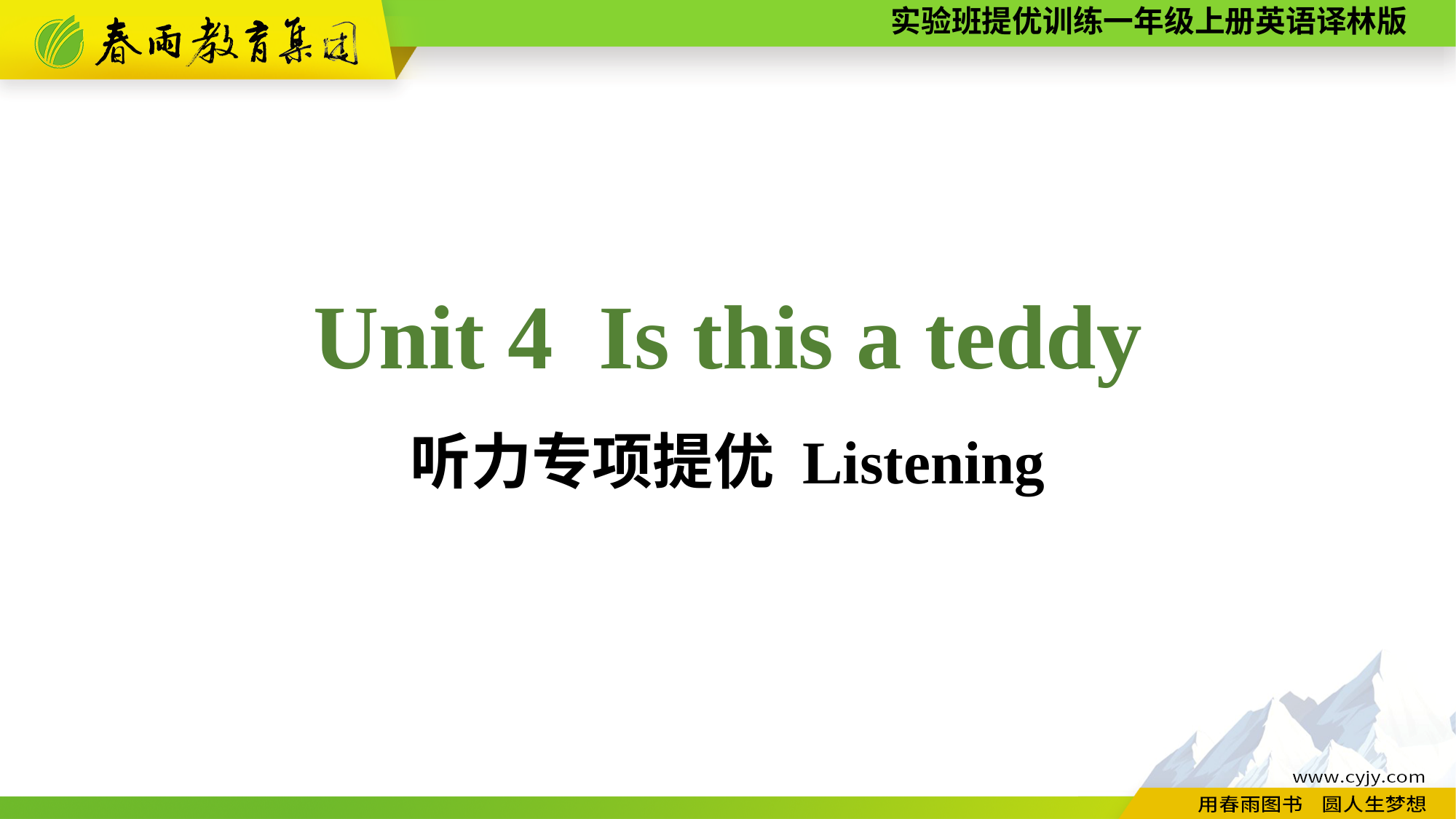

Unit 4  Is this a teddy
听力专项提优 Listening